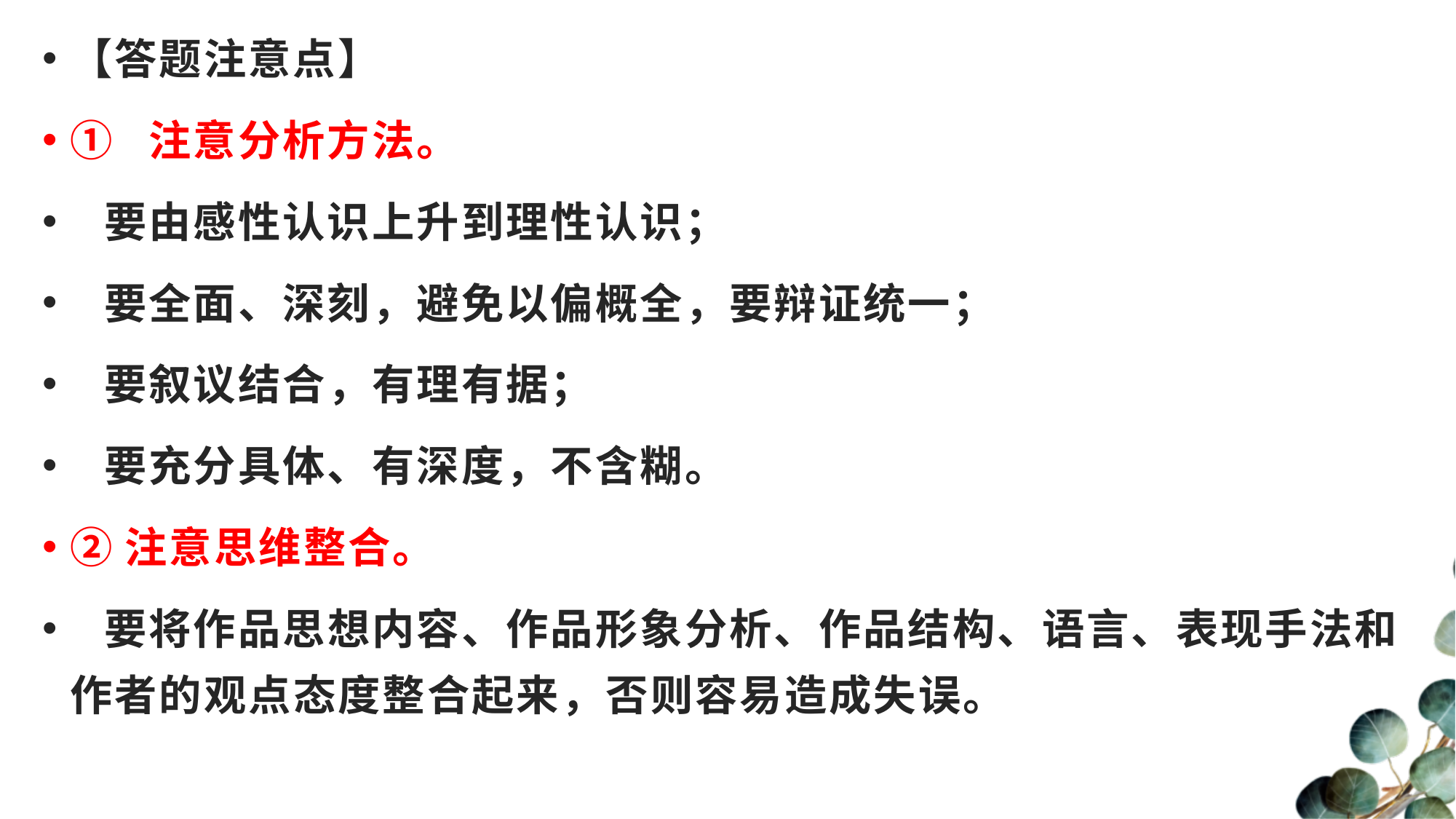

【答题注意点】
①  注意分析方法。
  要由感性认识上升到理性认识；
  要全面、深刻，避免以偏概全，要辩证统一；
  要叙议结合，有理有据；
  要充分具体、有深度，不含糊。
②注意思维整合。
  要将作品思想内容、作品形象分析、作品结构、语言、表现手法和作者的观点态度整合起来，否则容易造成失误。